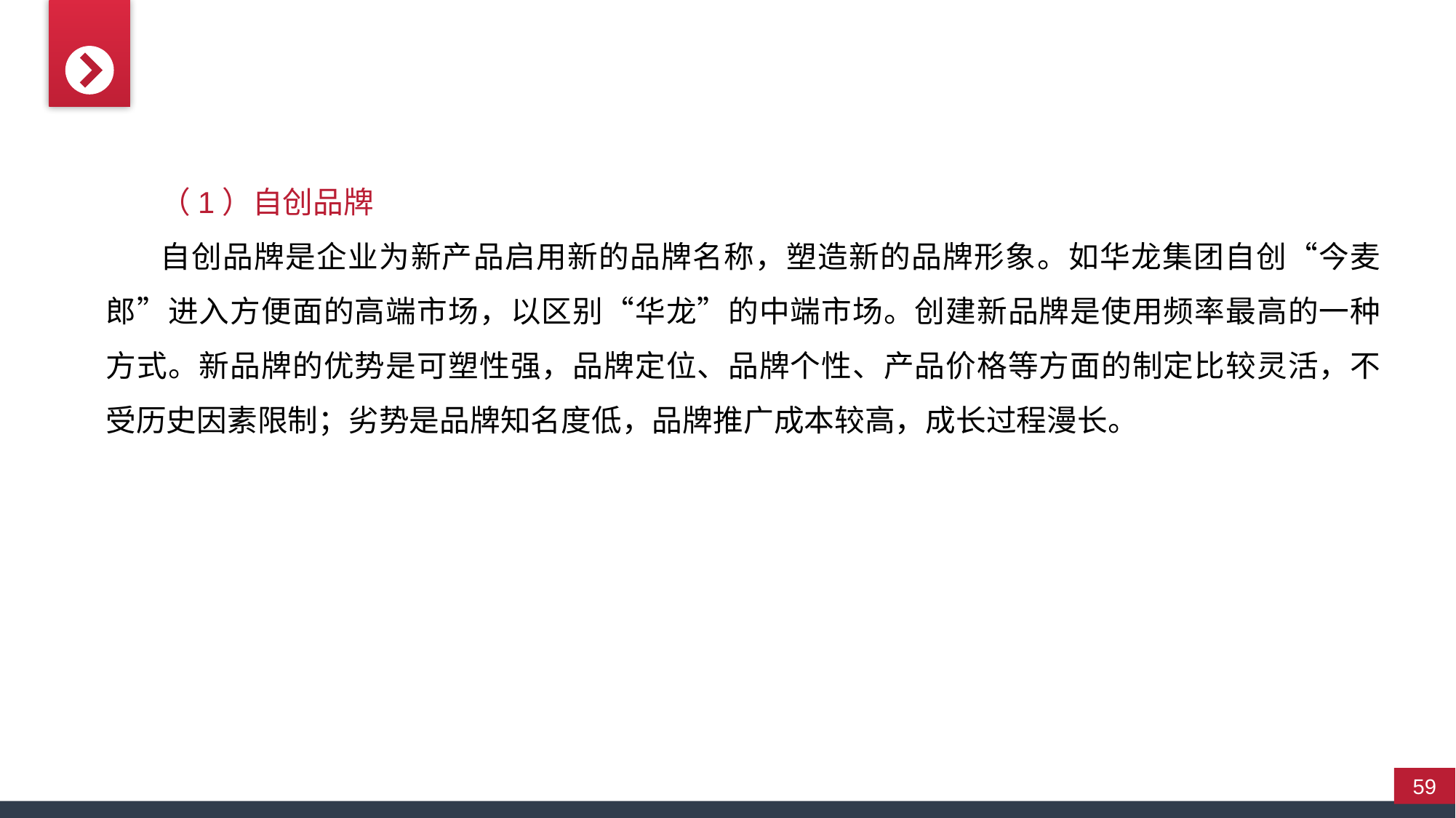

（1）自创品牌
自创品牌是企业为新产品启用新的品牌名称，塑造新的品牌形象。如华龙集团自创“今麦郎”进入方便面的高端市场，以区别“华龙”的中端市场。创建新品牌是使用频率最高的一种方式。新品牌的优势是可塑性强，品牌定位、品牌个性、产品价格等方面的制定比较灵活，不受历史因素限制；劣势是品牌知名度低，品牌推广成本较高，成长过程漫长。